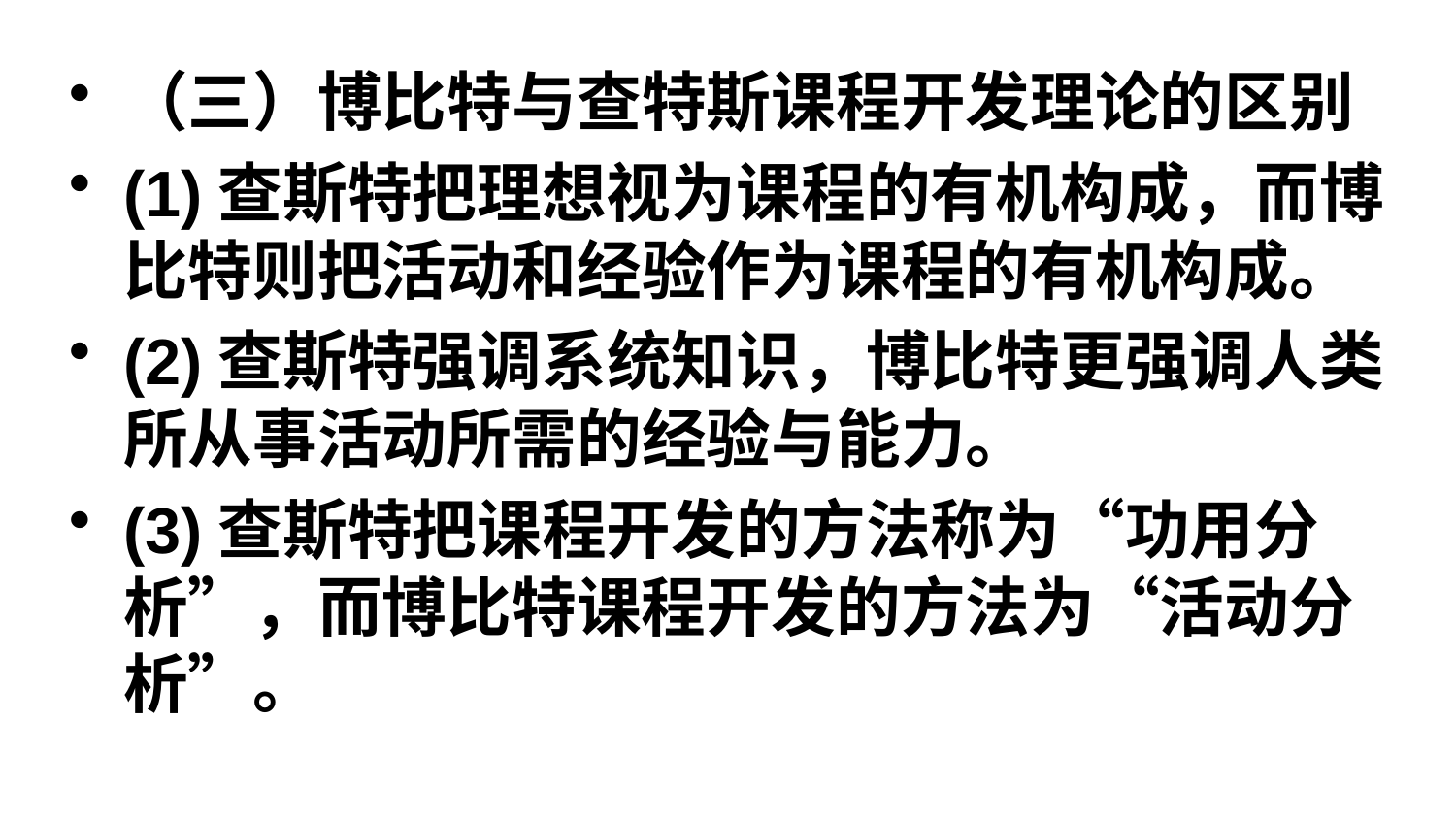

（三）博比特与查特斯课程开发理论的区别
(1)查斯特把理想视为课程的有机构成，而博比特则把活动和经验作为课程的有机构成。
(2)查斯特强调系统知识，博比特更强调人类所从事活动所需的经验与能力。
(3)查斯特把课程开发的方法称为“功用分析”，而博比特课程开发的方法为“活动分析”。